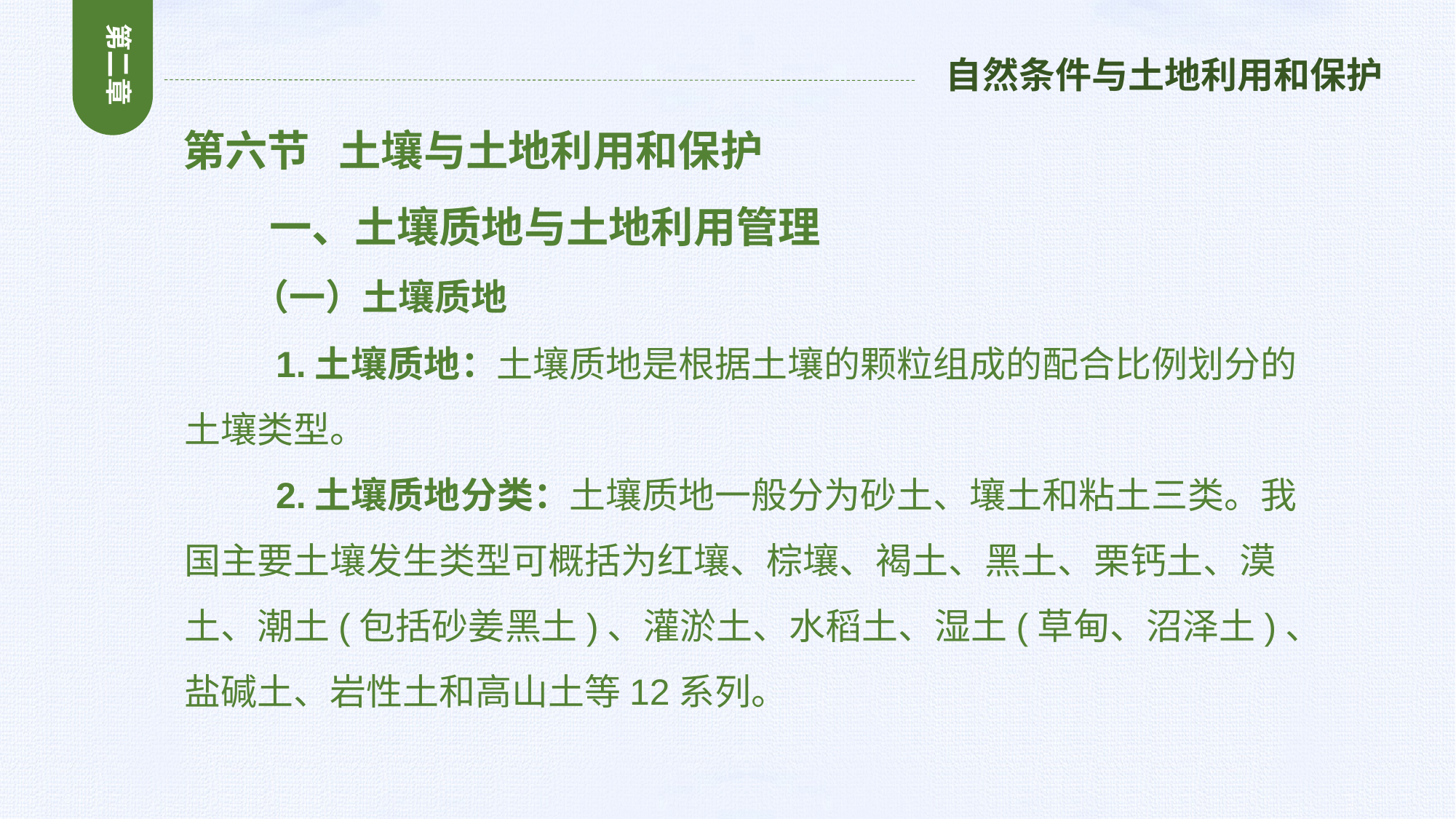

第二章
自然条件与土地利用和保护
 第六节   土壤与土地利用和保护
          一、土壤质地与土地利用管理
       （一）土壤质地
         1.土壤质地：土壤质地是根据土壤的颗粒组成的配合比例划分的土壤类型。
         2.土壤质地分类：土壤质地一般分为砂土、壤土和粘土三类。我国主要土壤发生类型可概括为红壤、棕壤、褐土、黑土、栗钙土、漠土、潮土(包括砂姜黑土)、灌淤土、水稻土、湿土(草甸、沼泽土)、盐碱土、岩性土和高山土等12系列。